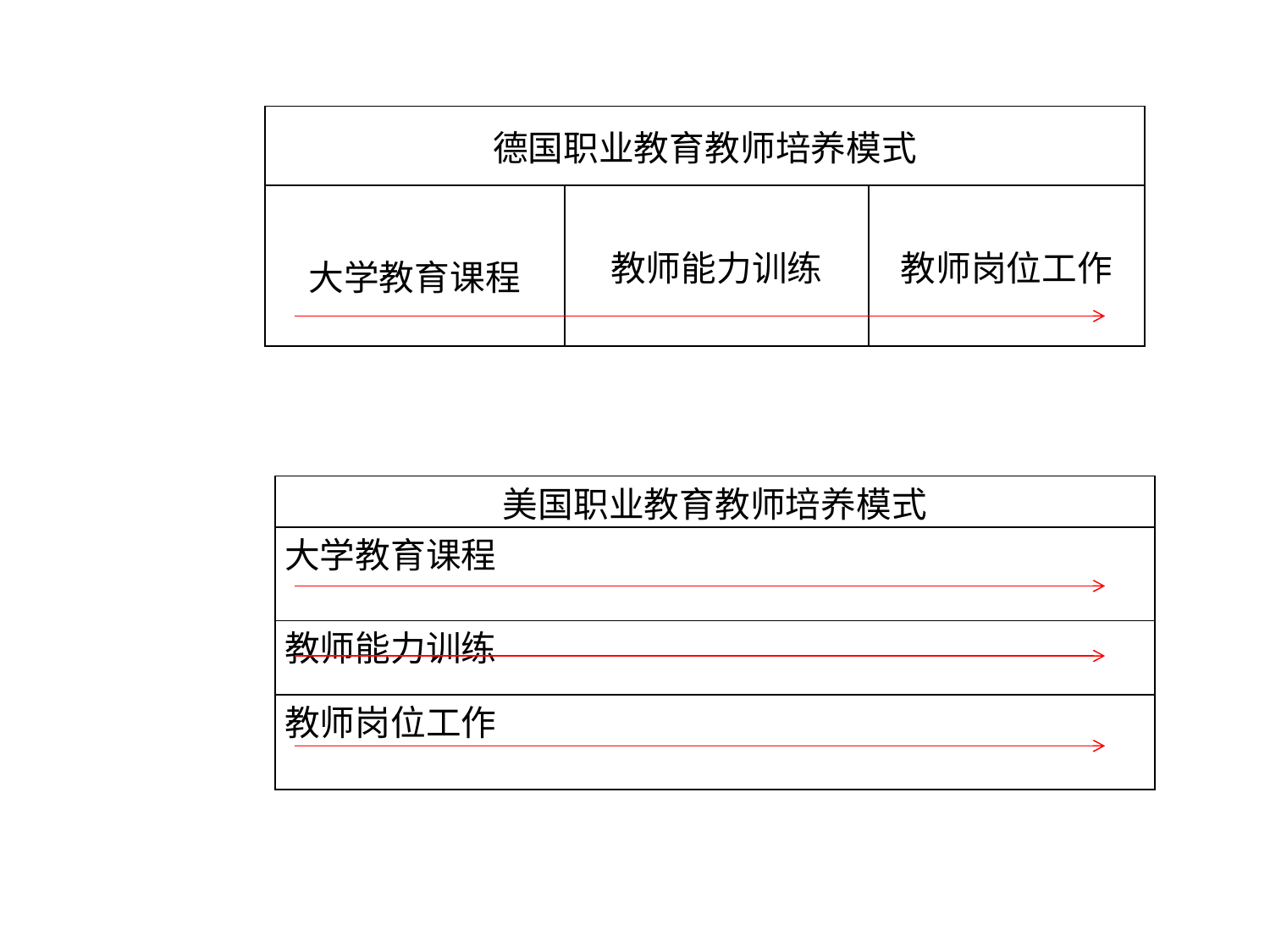

| 德国职业教育教师培养模式 |  |  |
| --- | --- | --- |
| 大学教育课程 | 教师能力训练 | 教师岗位工作 |
| 美国职业教育教师培养模式 |
| --- |
| 大学教育课程 |
| 教师能力训练 |
| 教师岗位工作 |